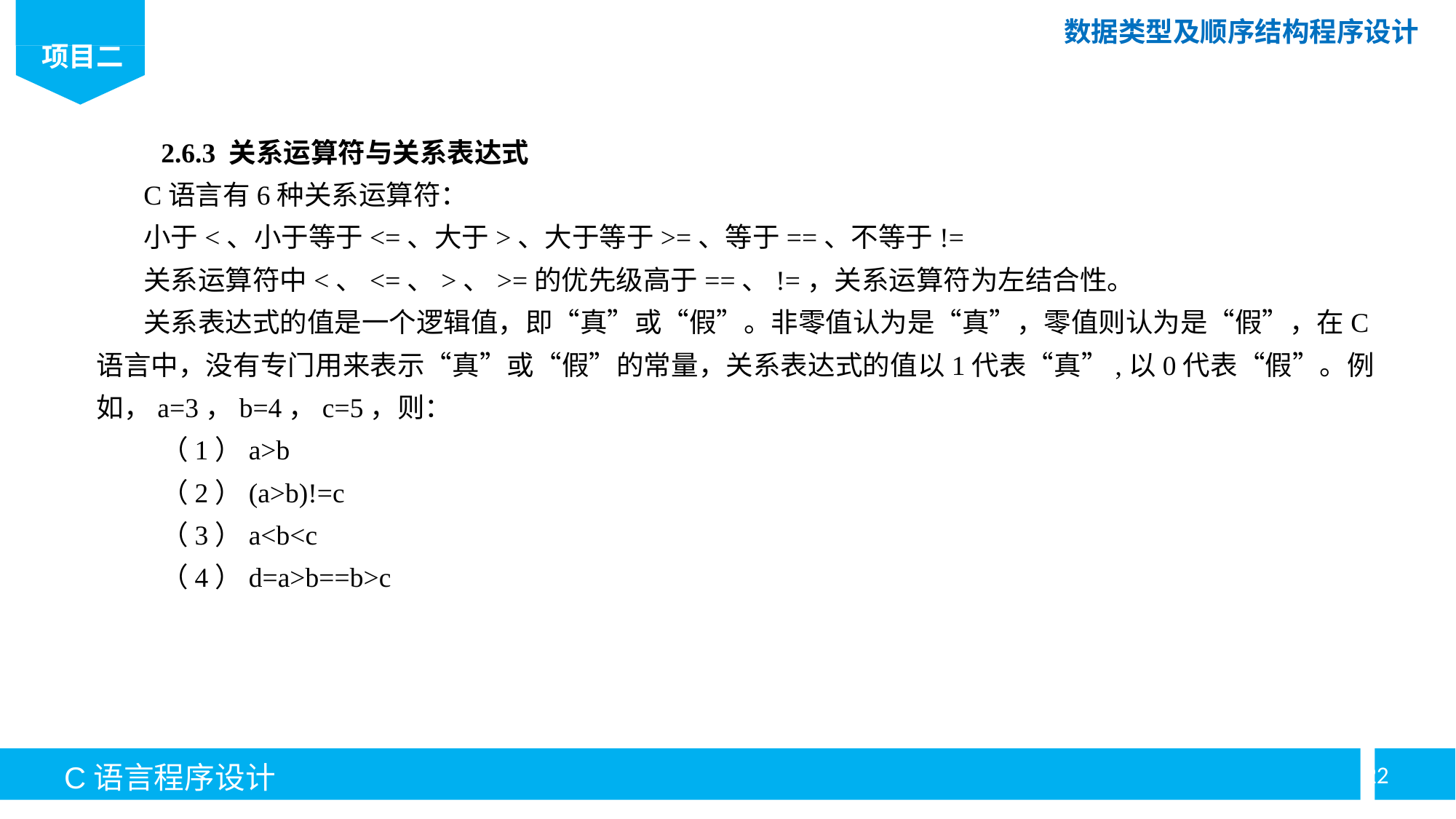

2.6.3 关系运算符与关系表达式
C语言有6种关系运算符：
小于<、小于等于<=、大于>、大于等于>=、等于==、不等于!=
关系运算符中<、<=、>、>=的优先级高于==、!=，关系运算符为左结合性。
关系表达式的值是一个逻辑值，即“真”或“假”。非零值认为是“真”，零值则认为是“假”，在C语言中，没有专门用来表示“真”或“假”的常量，关系表达式的值以1代表“真”,以0代表“假”。例如，a=3，b=4，c=5，则：
（1）a>b
（2）(a>b)!=c
（3）a<b<c
（4）d=a>b==b>c